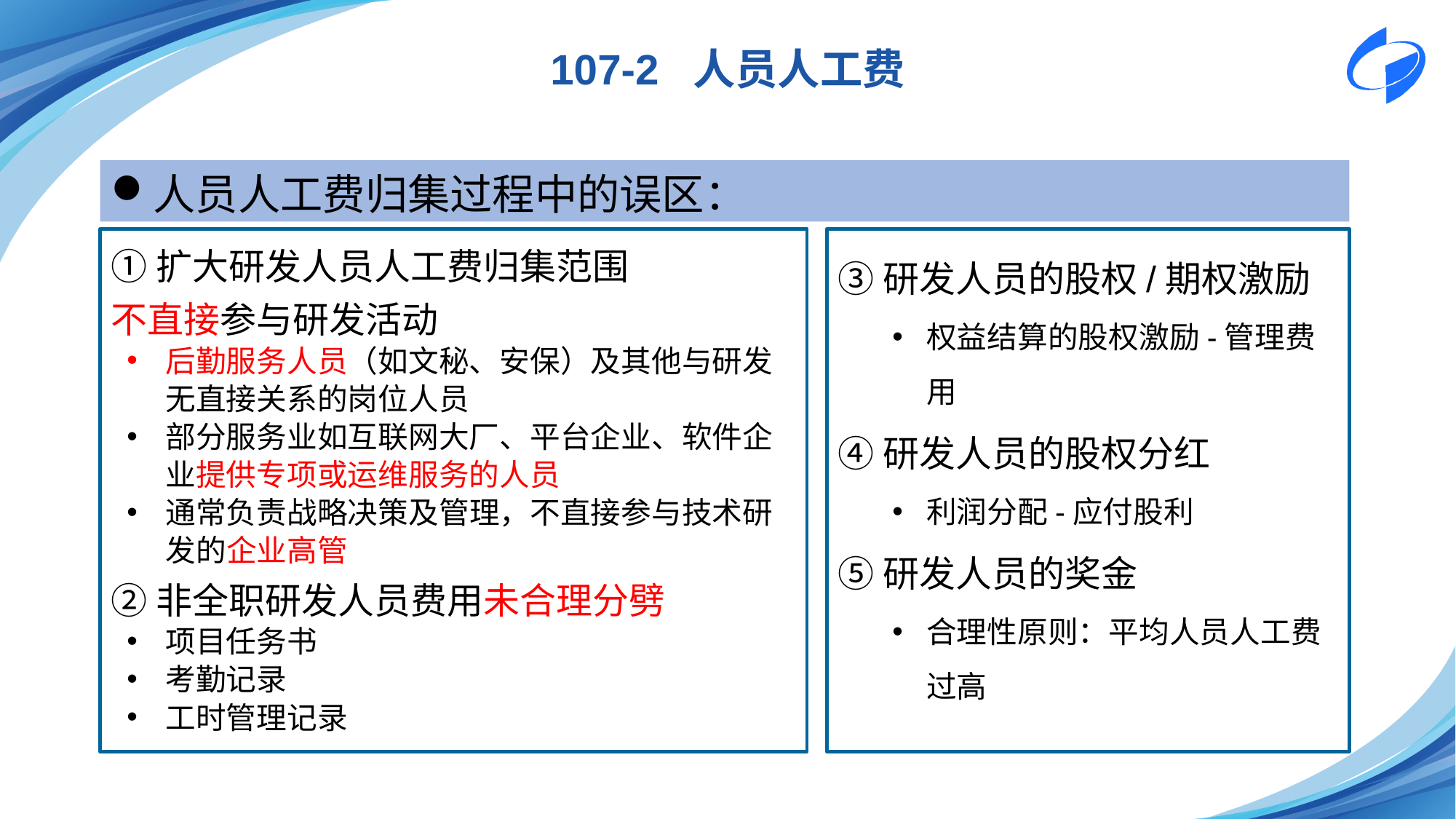

107-2  人员人工费
人员人工费归集过程中的误区：
①扩大研发人员人工费归集范围
不直接参与研发活动
后勤服务人员（如文秘、安保）及其他与研发无直接关系的岗位人员
部分服务业如互联网大厂、平台企业、软件企业提供专项或运维服务的人员
通常负责战略决策及管理，不直接参与技术研发的企业高管
②非全职研发人员费用未合理分劈
项目任务书
考勤记录
工时管理记录
③研发人员的股权/期权激励
权益结算的股权激励-管理费用
④研发人员的股权分红
利润分配-应付股利
⑤研发人员的奖金
合理性原则：平均人员人工费过高
40